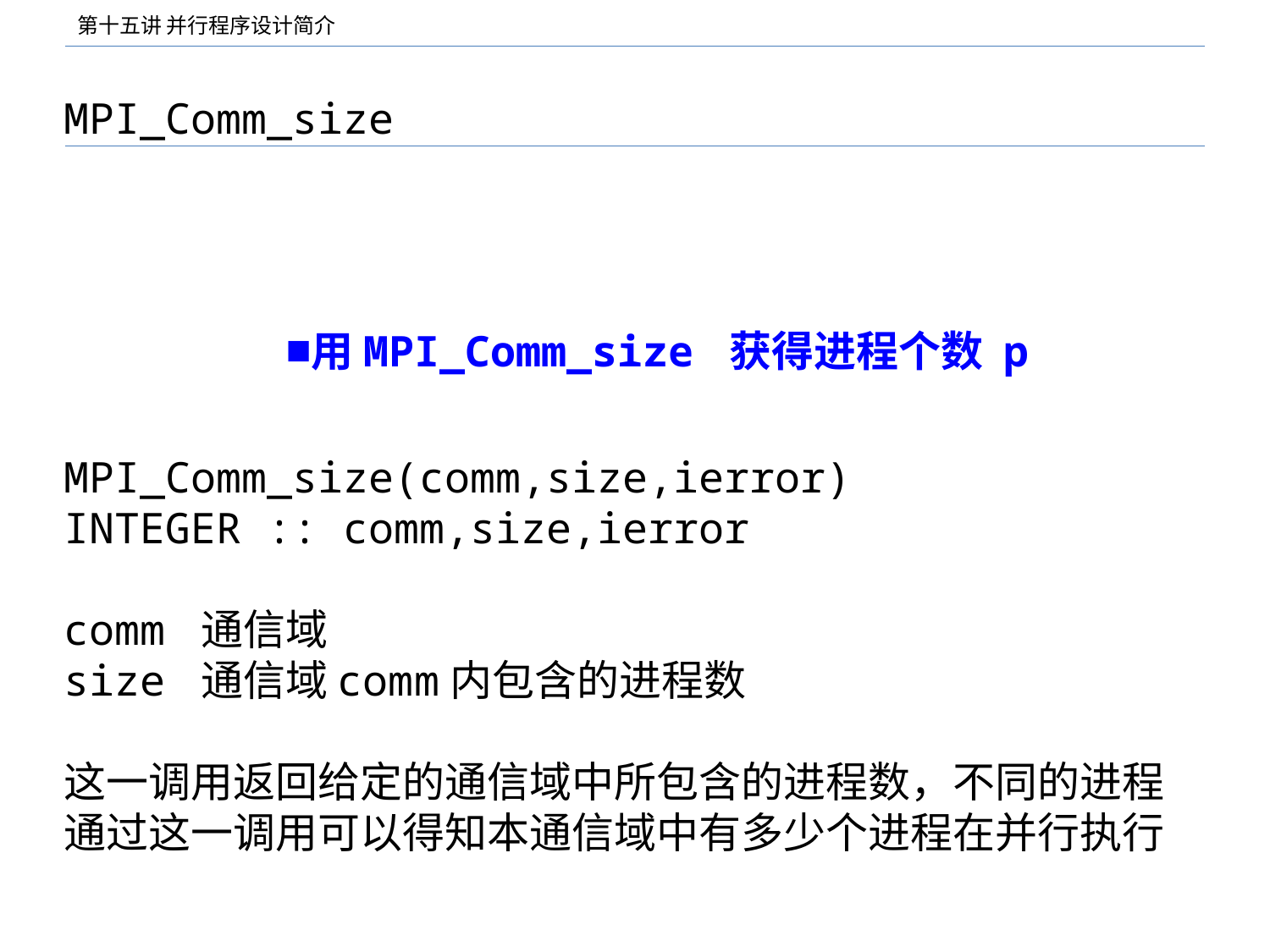

# MPI_Comm_size

用MPI_Comm_size 获得进程个数 p

MPI_Comm_size(comm,size,ierror)
INTEGER :: comm,size,ierror

comm 通信域
size 通信域comm内包含的进程数

这一调用返回给定的通信域中所包含的进程数，不同的进程通过这一调用可以得知本通信域中有多少个进程在并行执行